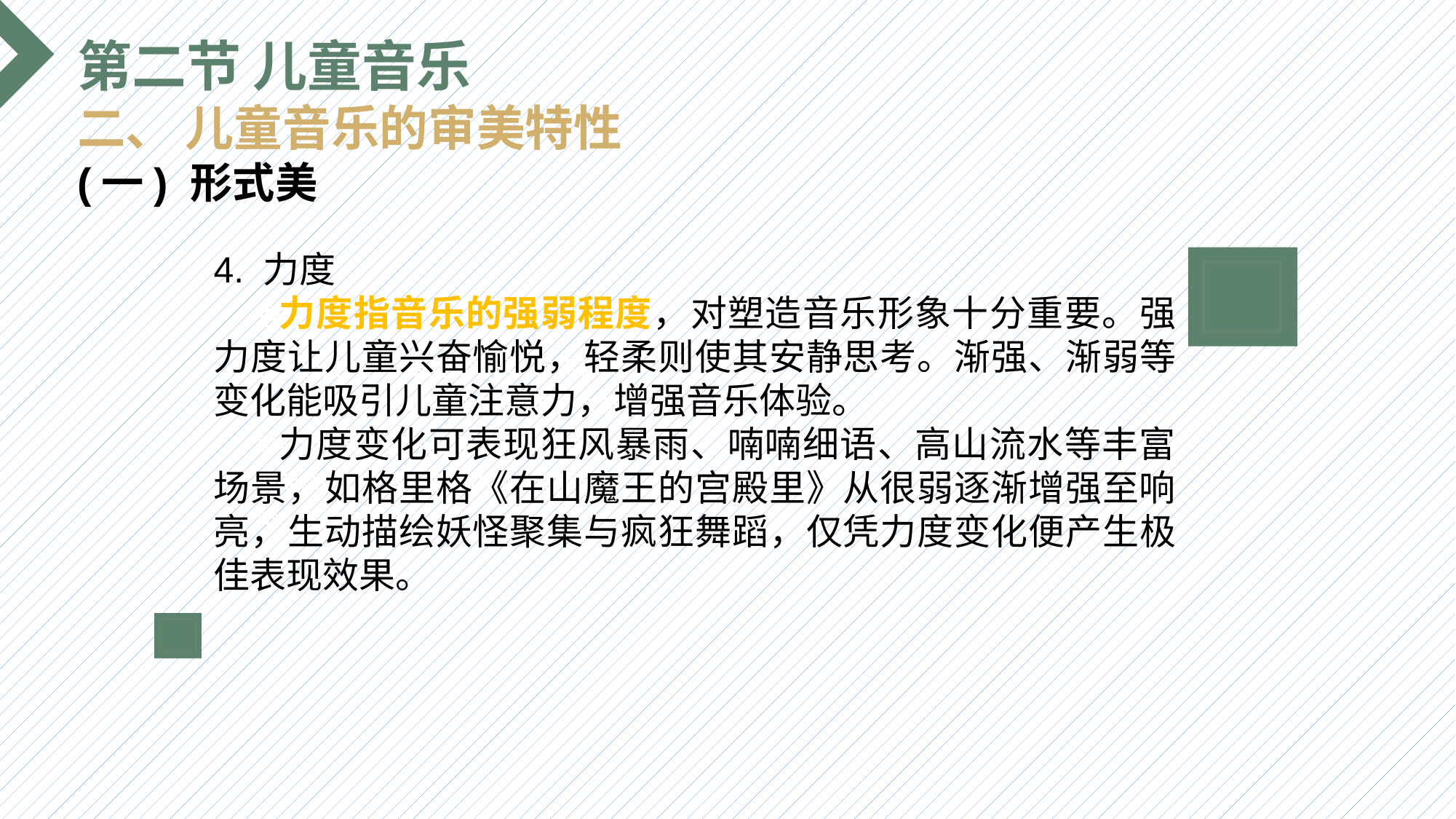

第二节 儿童音乐
二、 儿童音乐的审美特性
(一) 形式美

4. 力度
      力度指音乐的强弱程度，对塑造音乐形象十分重要。强力度让儿童兴奋愉悦，轻柔则使其安静思考。渐强、渐弱等变化能吸引儿童注意力，增强音乐体验。
      力度变化可表现狂风暴雨、喃喃细语、高山流水等丰富场景，如格里格《在山魔王的宫殿里》从很弱逐渐增强至响亮，生动描绘妖怪聚集与疯狂舞蹈，仅凭力度变化便产生极佳表现效果。

选题背景
输入您的内容，请简要说明，言简意赅即可输入您的内容，请简要说明，言简意赅即可输入您的内容，请简要说明，言简意赅即可输入您的内容，请简要说明，言简意赅即可